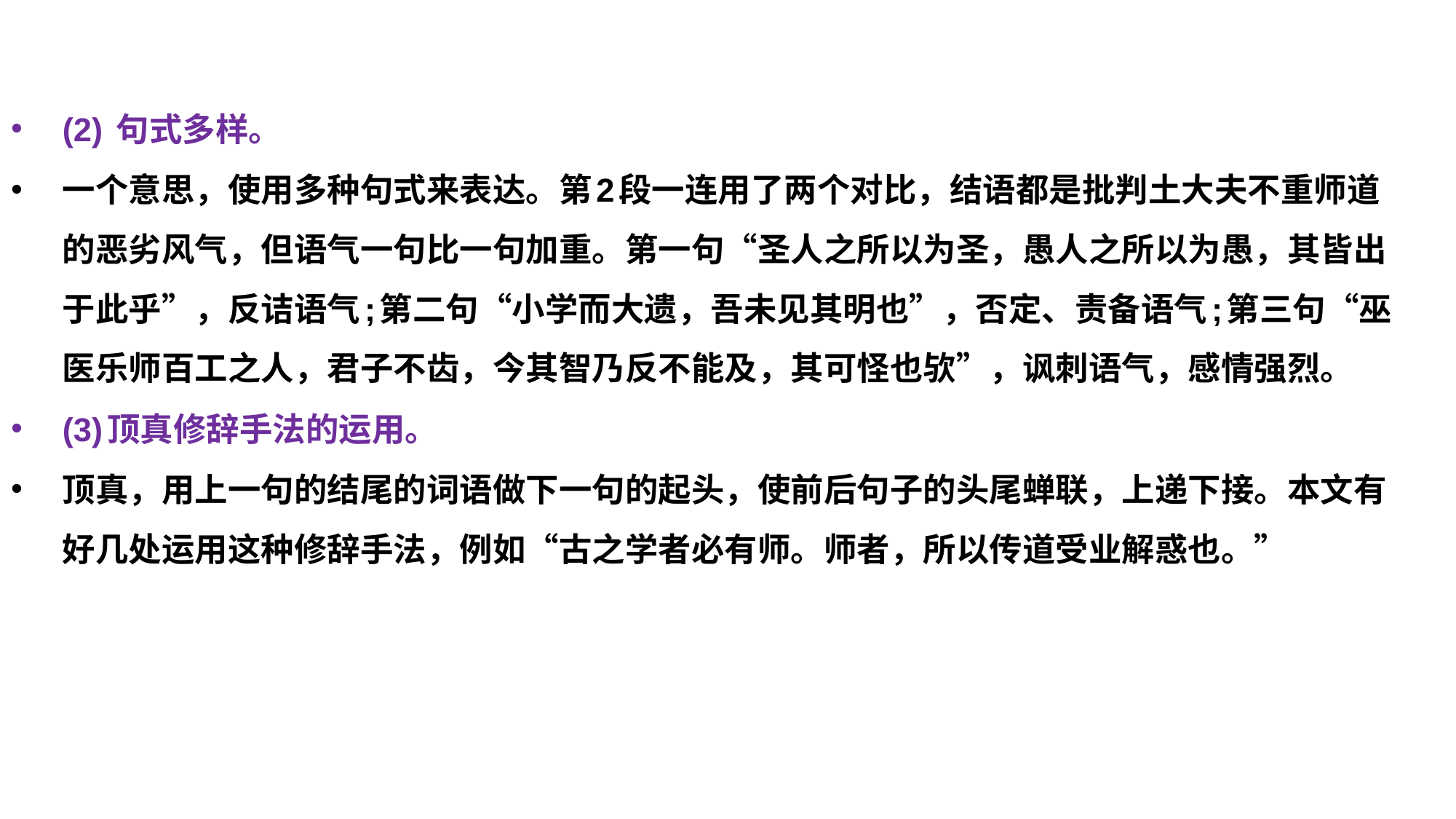

(2) 句式多样。
一个意思，使用多种句式来表达。第2段一连用了两个对比，结语都是批判土大夫不重师道的恶劣风气，但语气一句比一句加重。第一句“圣人之所以为圣，愚人之所以为愚，其皆出于此乎”，反诘语气;第二句“小学而大遗，吾未见其明也”，否定、责备语气;第三句“巫医乐师百工之人，君子不齿，今其智乃反不能及，其可怪也欤”，讽刺语气，感情强烈。
(3)顶真修辞手法的运用。
顶真，用上一句的结尾的词语做下一句的起头，使前后句子的头尾蝉联，上递下接。本文有好几处运用这种修辞手法，例如“古之学者必有师。师者，所以传道受业解惑也。”